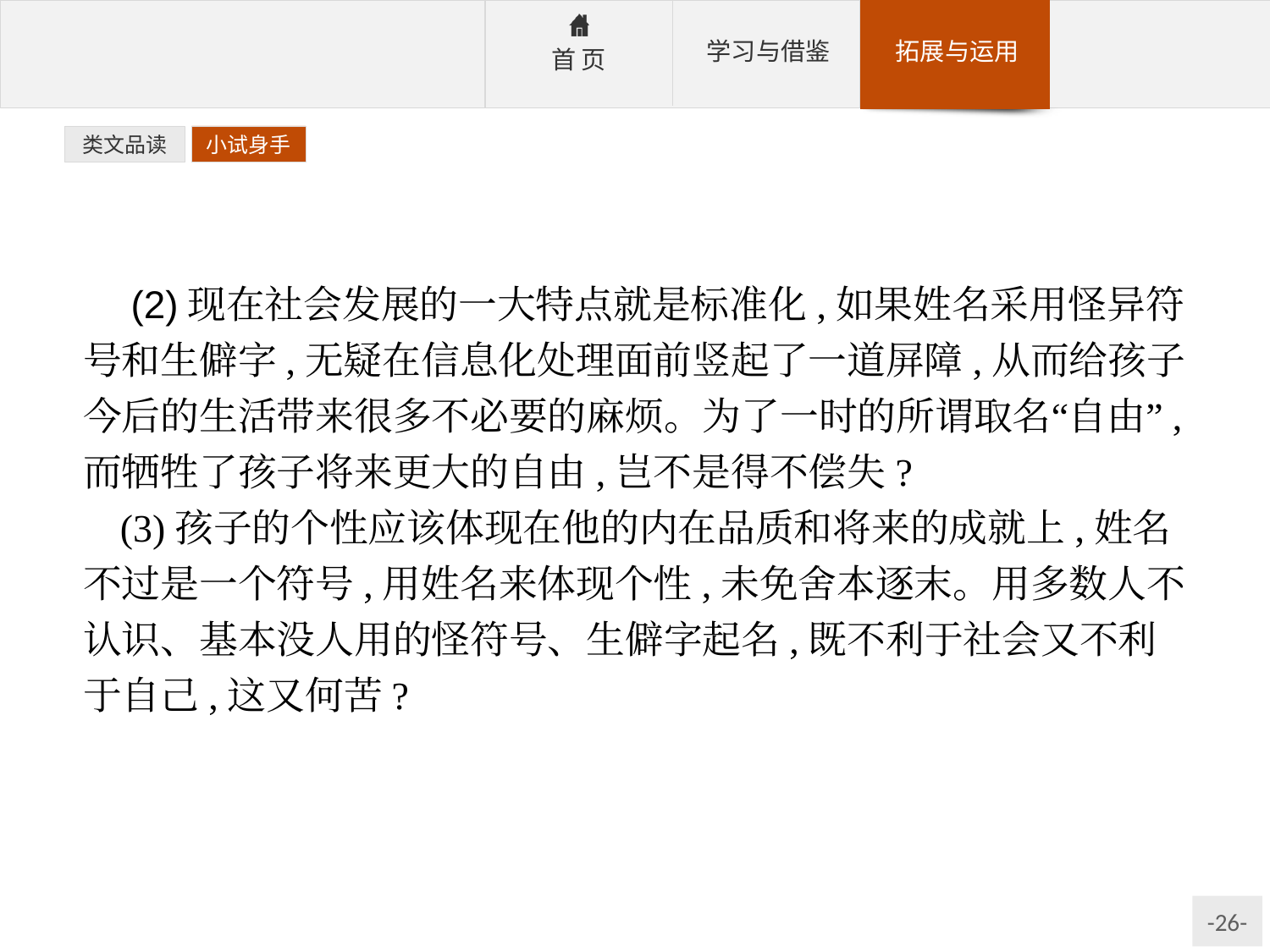

类文品读
小试身手
 (2)现在社会发展的一大特点就是标准化,如果姓名采用怪异符号和生僻字,无疑在信息化处理面前竖起了一道屏障,从而给孩子今后的生活带来很多不必要的麻烦。为了一时的所谓取名“自由”,而牺牲了孩子将来更大的自由,岂不是得不偿失?
(3)孩子的个性应该体现在他的内在品质和将来的成就上,姓名不过是一个符号,用姓名来体现个性,未免舍本逐末。用多数人不认识、基本没人用的怪符号、生僻字起名,既不利于社会又不利于自己,这又何苦?